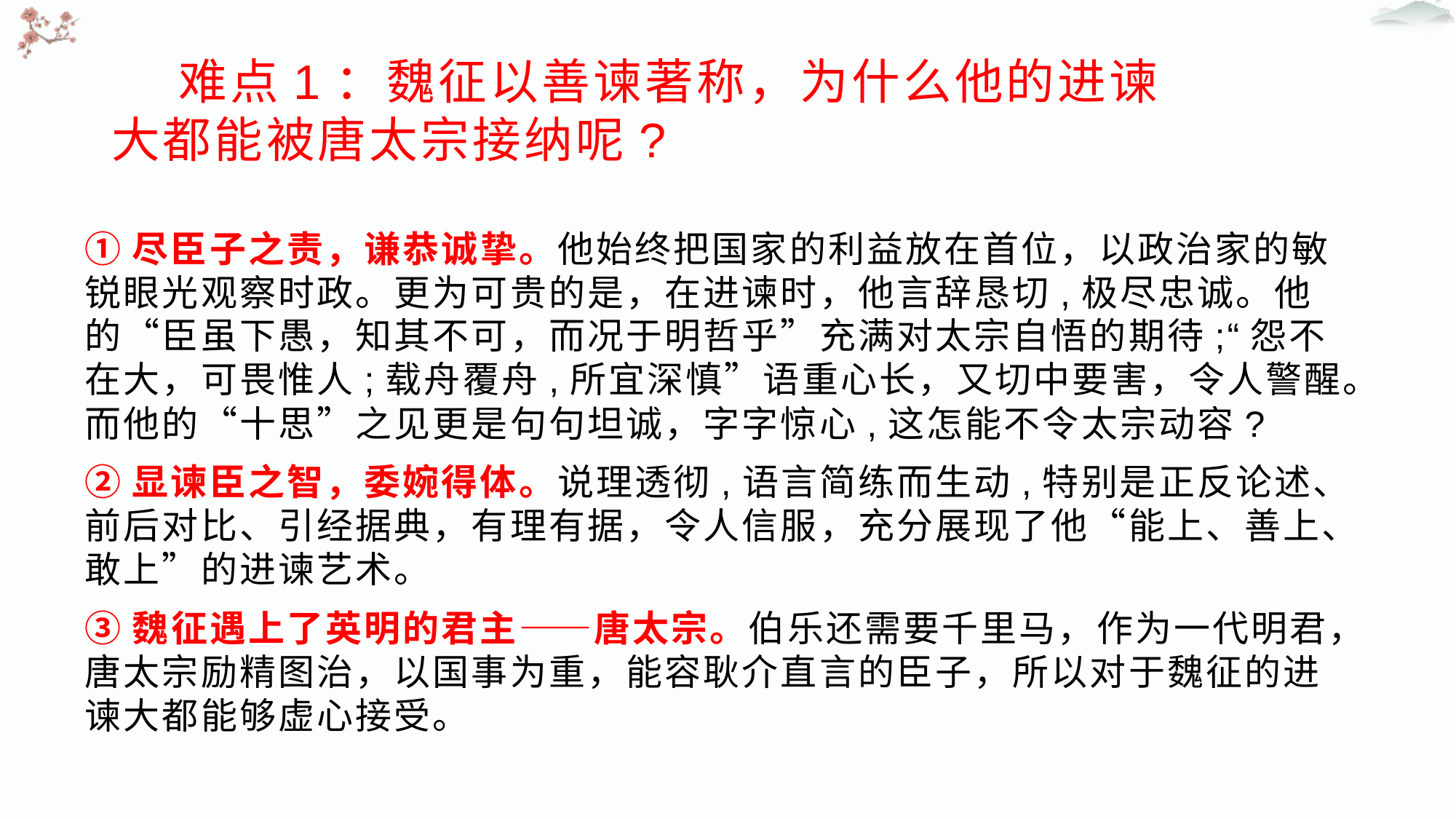

# 难点1：魏征以善谏著称，为什么他的进谏大都能被唐太宗接纳呢?
①尽臣子之责，谦恭诚挚。他始终把国家的利益放在首位，以政治家的敏锐眼光观察时政。更为可贵的是，在进谏时，他言辞恳切,极尽忠诚。他的“臣虽下愚，知其不可，而况于明哲乎”充满对太宗自悟的期待;“怨不在大，可畏惟人;载舟覆舟,所宜深慎”语重心长，又切中要害，令人警醒。而他的“十思”之见更是句句坦诚，字字惊心,这怎能不令太宗动容?
②显谏臣之智，委婉得体。说理透彻,语言简练而生动,特别是正反论述、前后对比、引经据典，有理有据，令人信服，充分展现了他“能上、善上、敢上”的进谏艺术。
③魏征遇上了英明的君主——唐太宗。伯乐还需要千里马，作为一代明君，唐太宗励精图治，以国事为重，能容耿介直言的臣子，所以对于魏征的进谏大都能够虚心接受。